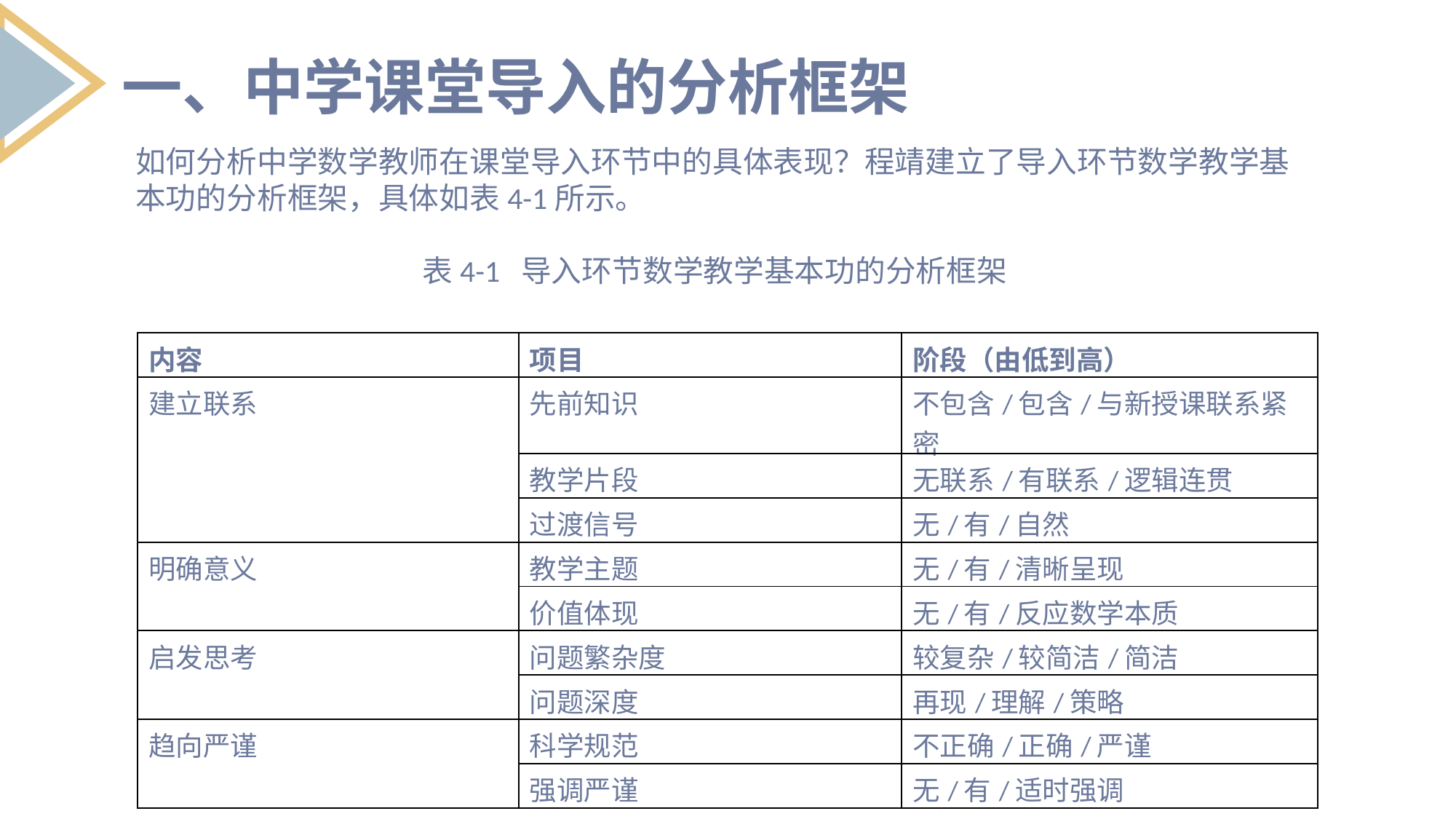

一、中学课堂导入的分析框架

如何分析中学数学教师在课堂导入环节中的具体表现？程靖建立了导入环节数学教学基本功的分析框架，具体如表4-1所示。

表4-1  导入环节数学教学基本功的分析框架
| 内容 | 项目 | 阶段（由低到高） |
| --- | --- | --- |
| 建立联系 | 先前知识 | 不包含/包含/与新授课联系紧密 |
|  | 教学片段 | 无联系/有联系/逻辑连贯 |
|  | 过渡信号 | 无/有/自然 |
| 明确意义 | 教学主题 | 无/有/清晰呈现 |
|  | 价值体现 | 无/有/反应数学本质 |
| 启发思考 | 问题繁杂度 | 较复杂/较简洁/简洁 |
|  | 问题深度 | 再现/理解/策略 |
| 趋向严谨 | 科学规范 | 不正确/正确/严谨 |
|  | 强调严谨 | 无/有/适时强调 |